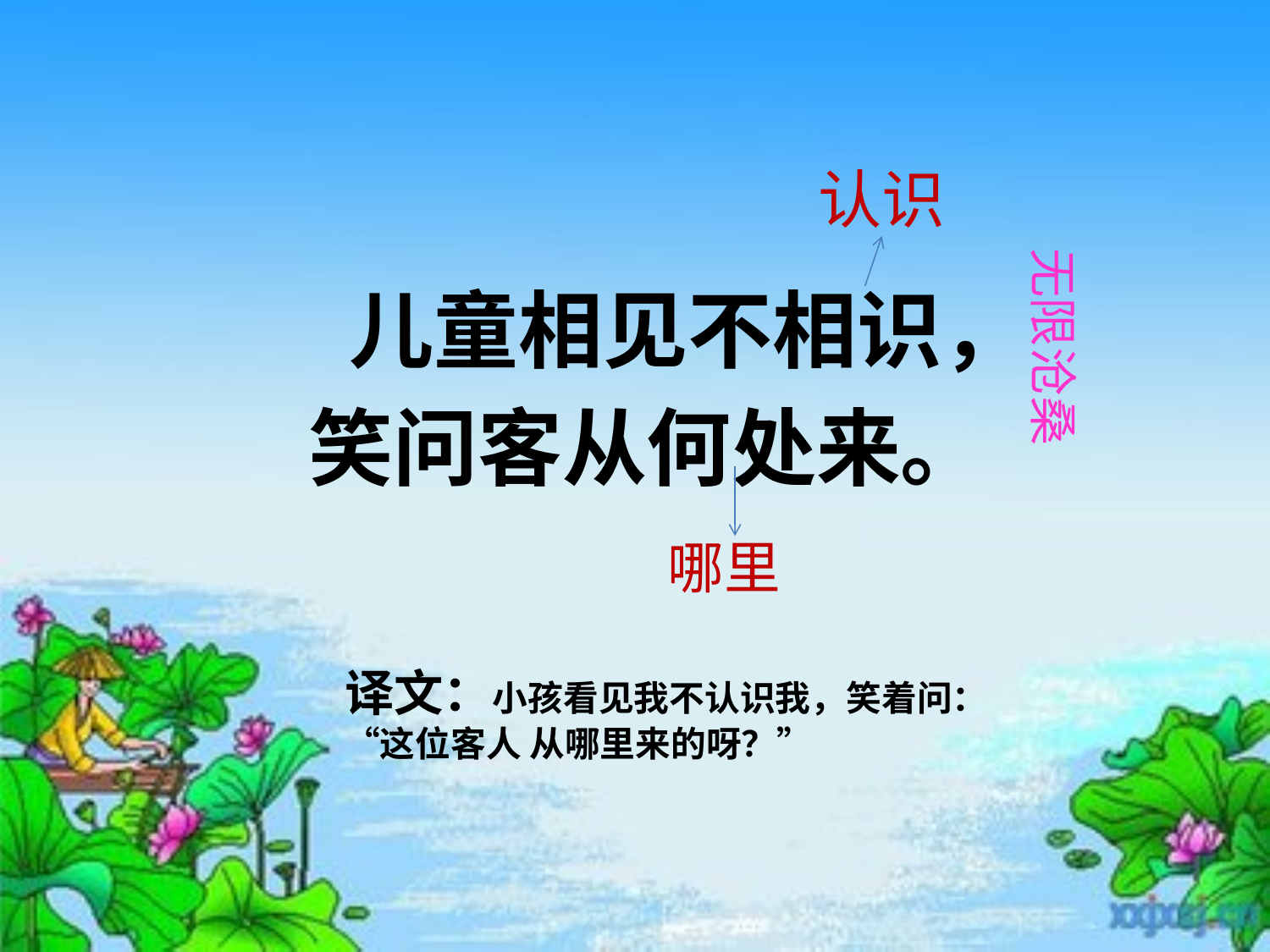

认识
无限沧桑
儿童相见不相识，

笑问客从何处来。
哪里
译文：小孩看见我不认识我，笑着问：“这位客人 从哪里来的呀？”